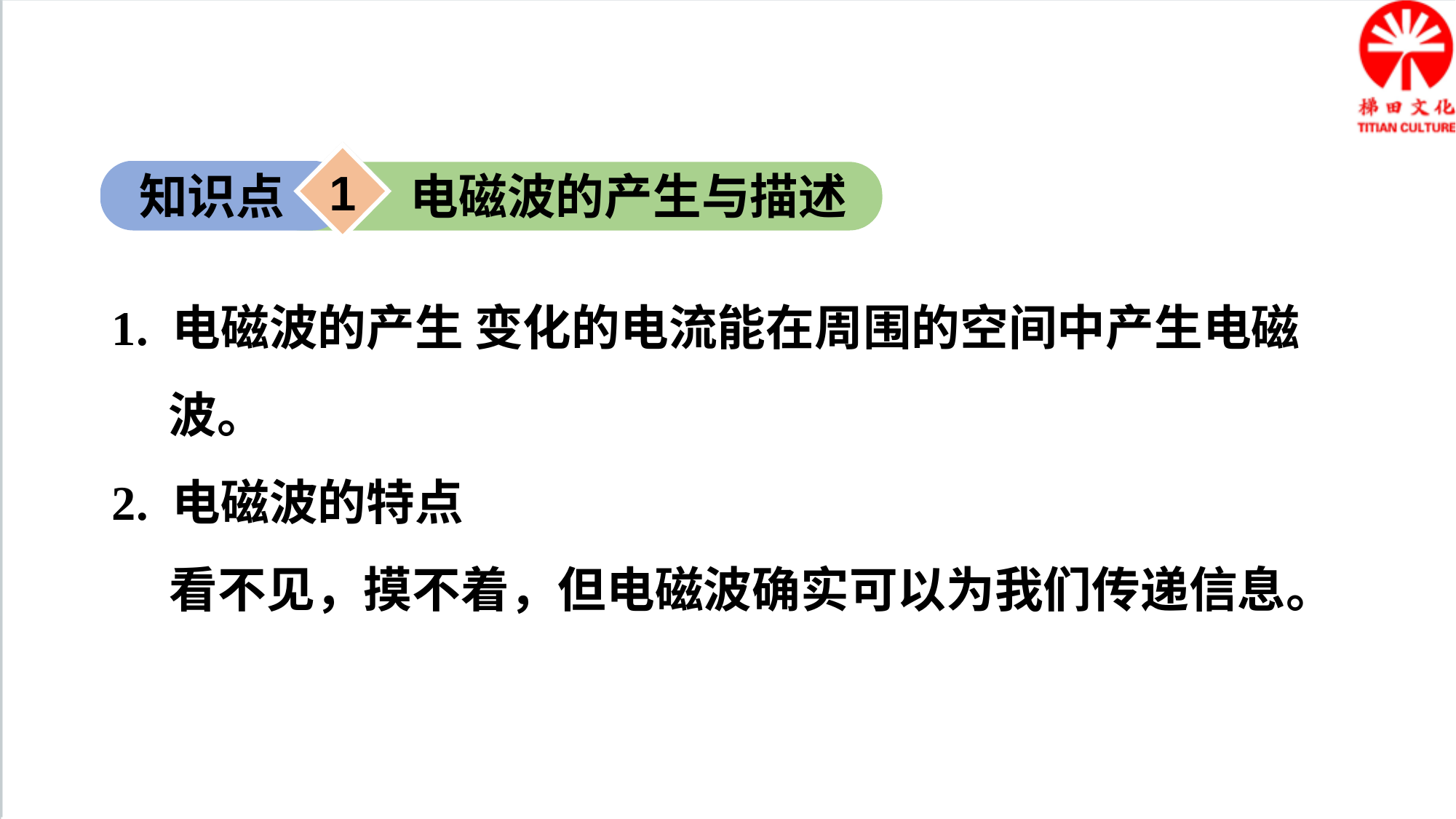

1
知识点
电磁波的产生与描述

1. 电磁波的产生 变化的电流能在周围的空间中产生电磁波。
2. 电磁波的特点
看不见，摸不着，但电磁波确实可以为我们传递信息。